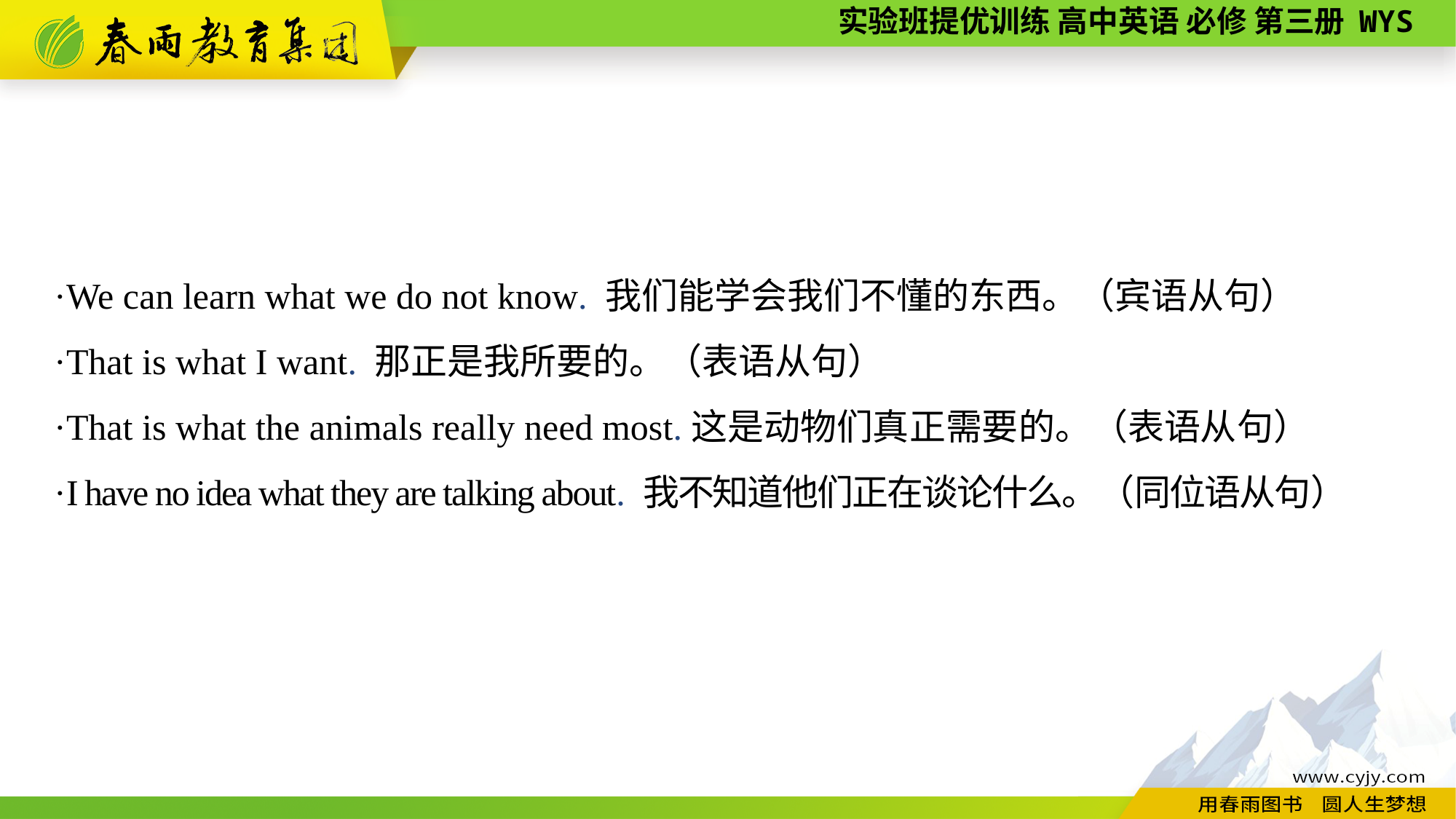

·We can learn what we do not know. 我们能学会我们不懂的东西。（宾语从句）
·That is what I want. 那正是我所要的。（表语从句）
·That is what the animals really need most.这是动物们真正需要的。（表语从句）
·I have no idea what they are talking about. 我不知道他们正在谈论什么。（同位语从句）